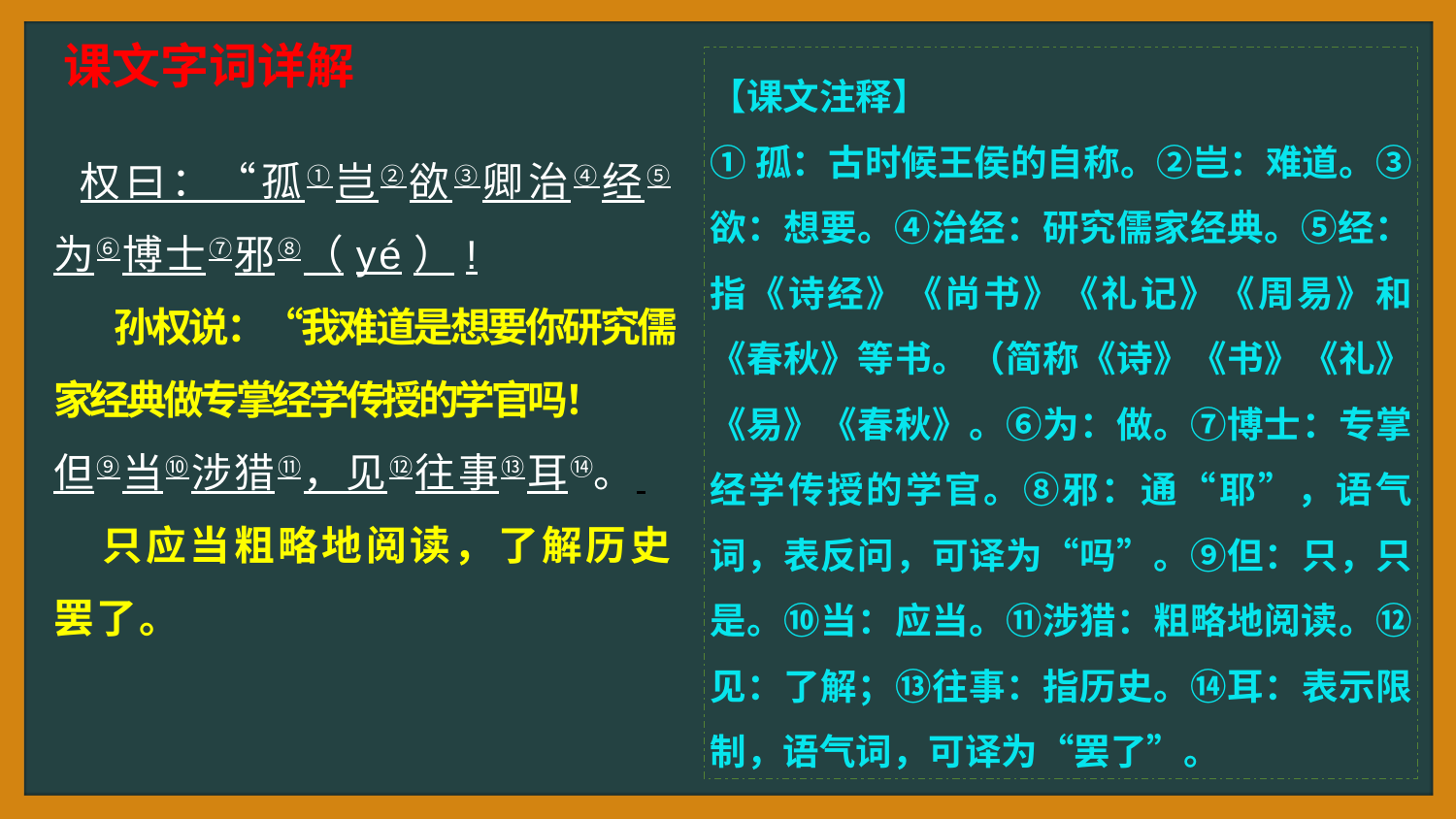

课文字词详解
【课文注释】
①孤：古时候王侯的自称。②岂：难道。③欲：想要。④治经：研究儒家经典。⑤经：指《诗经》《尚书》《礼记》《周易》和《春秋》等书。（简称《诗》《书》《礼》《易》《春秋》。⑥为：做。⑦博士：专掌经学传授的学官。⑧邪：通“耶”，语气词，表反问，可译为“吗”。⑨但：只，只是。⑩当：应当。⑪涉猎：粗略地阅读。⑫见：了解；⑬往事：指历史。⑭耳：表示限制，语气词，可译为“罢了”。
 权曰：“孤①岂②欲③卿治④经⑤为⑥博士⑦邪⑧（yé）!
    孙权说：“我难道是想要你研究儒家经典做专掌经学传授的学官吗！
但⑨当⑩涉猎⑪，见⑫往事⑬耳⑭。
   只应当粗略地阅读，了解历史罢了。